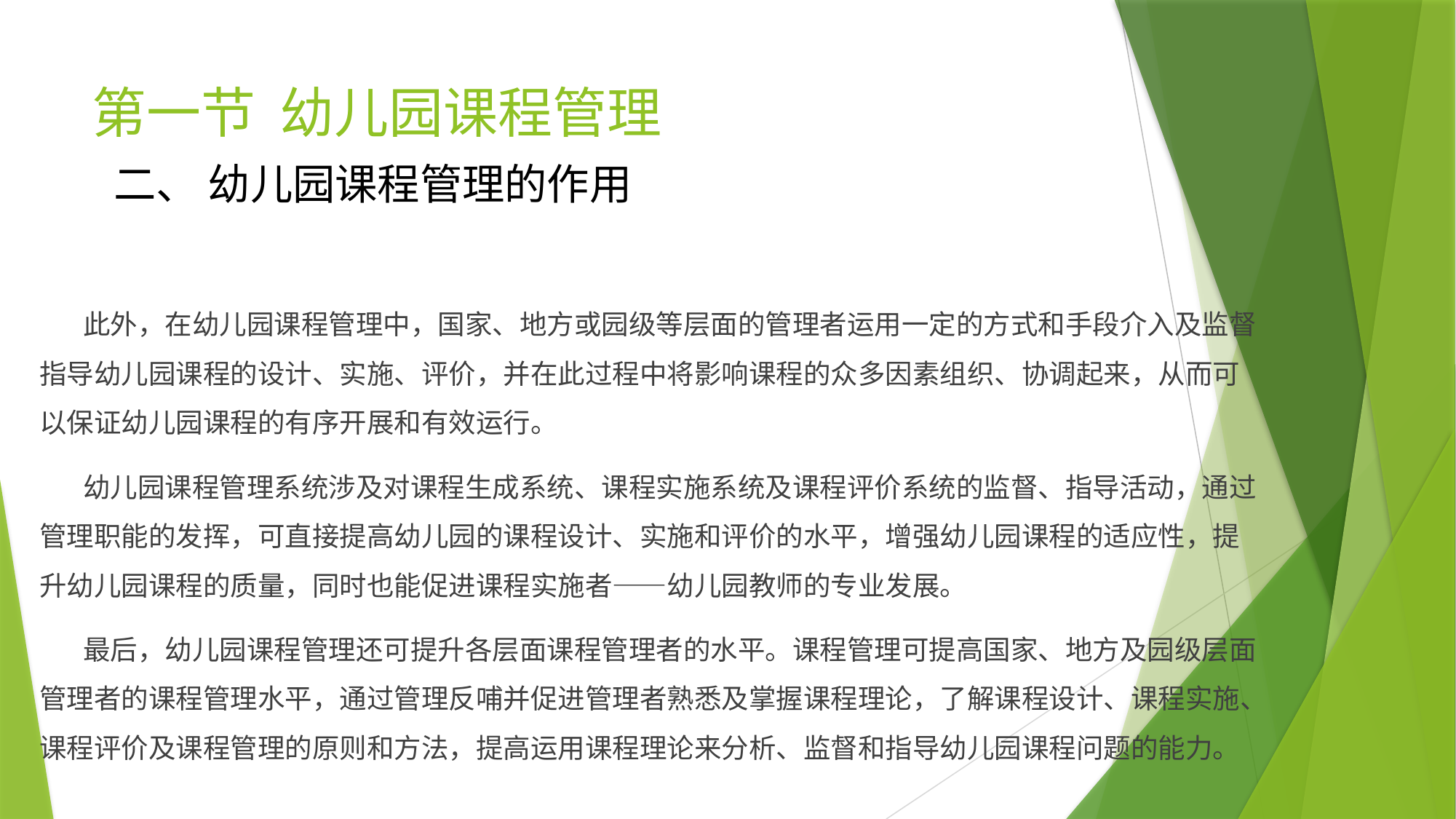

# 第一节  幼儿园课程管理
二、 幼儿园课程管理的作用
      此外，在幼儿园课程管理中，国家、地方或园级等层面的管理者运用一定的方式和手段介入及监督指导幼儿园课程的设计、实施、评价，并在此过程中将影响课程的众多因素组织、协调起来，从而可以保证幼儿园课程的有序开展和有效运行。
      幼儿园课程管理系统涉及对课程生成系统、课程实施系统及课程评价系统的监督、指导活动，通过管理职能的发挥，可直接提高幼儿园的课程设计、实施和评价的水平，增强幼儿园课程的适应性，提升幼儿园课程的质量，同时也能促进课程实施者——幼儿园教师的专业发展。
      最后，幼儿园课程管理还可提升各层面课程管理者的水平。课程管理可提高国家、地方及园级层面管理者的课程管理水平，通过管理反哺并促进管理者熟悉及掌握课程理论，了解课程设计、课程实施、课程评价及课程管理的原则和方法，提高运用课程理论来分析、监督和指导幼儿园课程问题的能力。